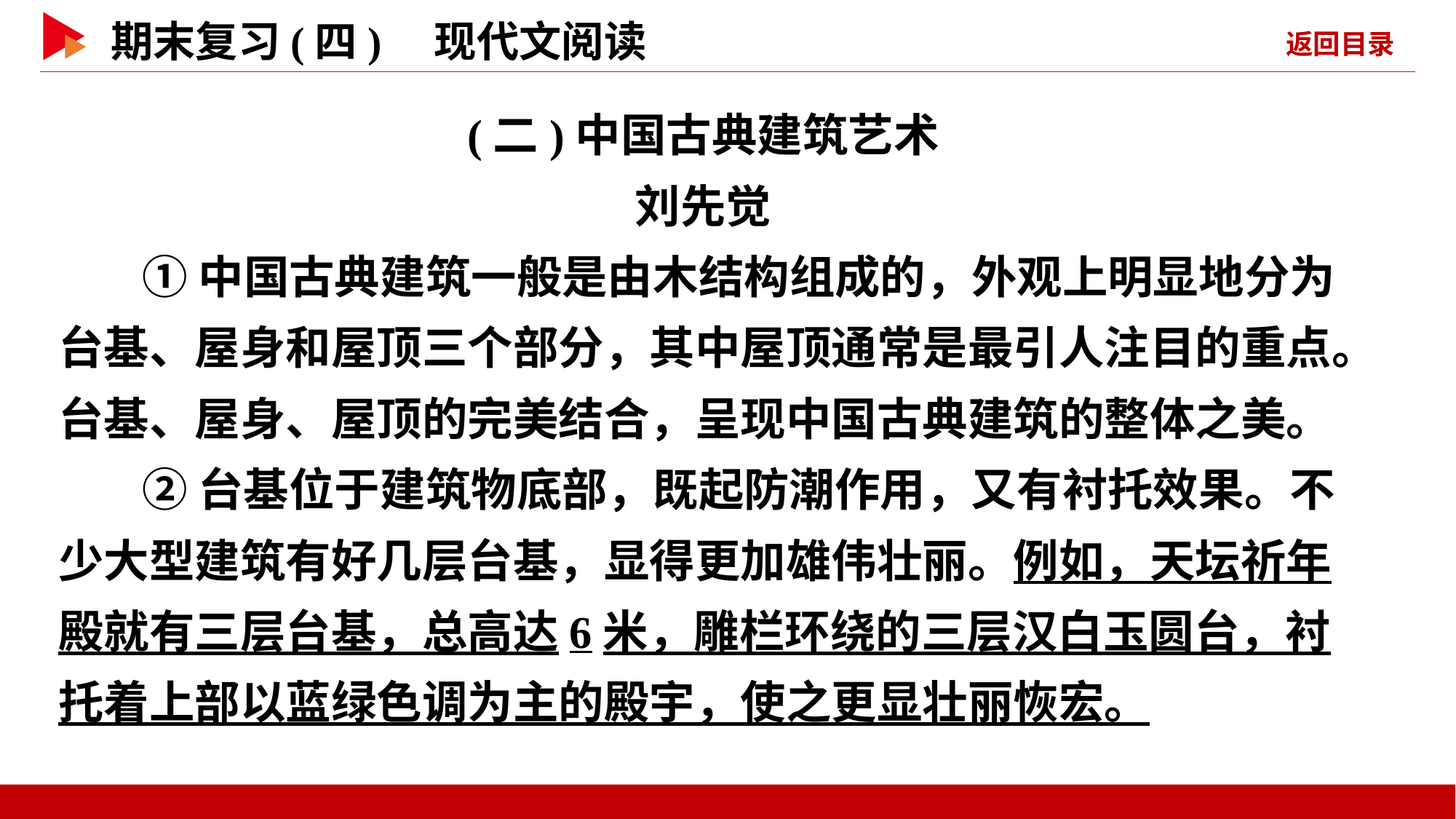

(二)中国古典建筑艺术
刘先觉
①中国古典建筑一般是由木结构组成的，外观上明显地分为台基、屋身和屋顶三个部分，其中屋顶通常是最引人注目的重点。台基、屋身、屋顶的完美结合，呈现中国古典建筑的整体之美。
②台基位于建筑物底部，既起防潮作用，又有衬托效果。不少大型建筑有好几层台基，显得更加雄伟壮丽。例如，天坛祈年殿就有三层台基，总高达6米，雕栏环绕的三层汉白玉圆台，衬托着上部以蓝绿色调为主的殿宇，使之更显壮丽恢宏。